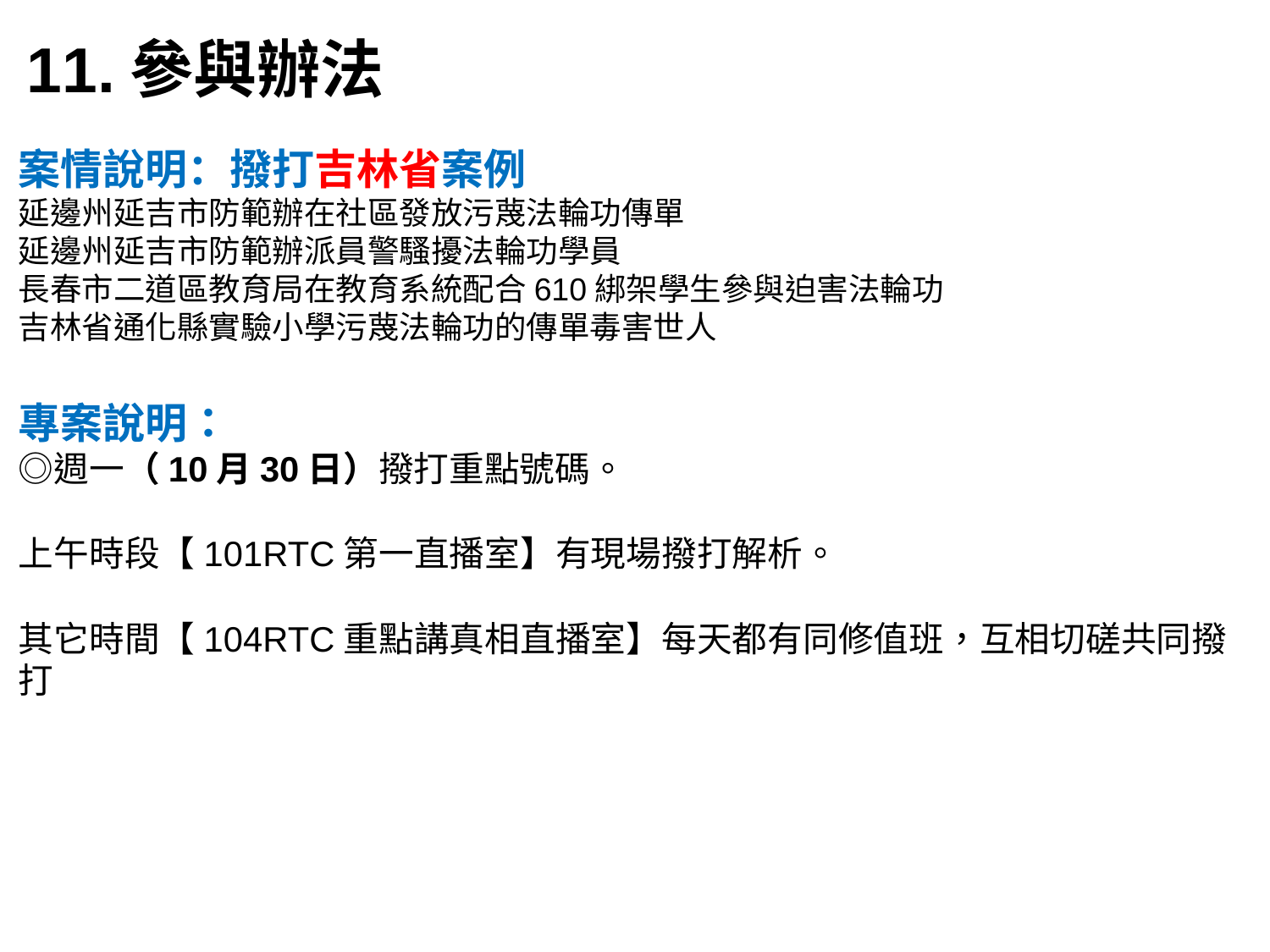

11.參與辦法
案情說明：撥打吉林省案例
延邊州延吉市防範辦在社區發放污蔑法輪功傳單
延邊州延吉市防範辦派員警騷擾法輪功學員
長春市二道區教育局在教育系統配合610綁架學生參與迫害法輪功
吉林省通化縣實驗小學污蔑法輪功的傳單毒害世人

專案說明：
◎週一（10月30日）撥打重點號碼。
上午時段【101RTC第一直播室】有現場撥打解析。

其它時間【104RTC重點講真相直播室】每天都有同修值班，互相切磋共同撥打